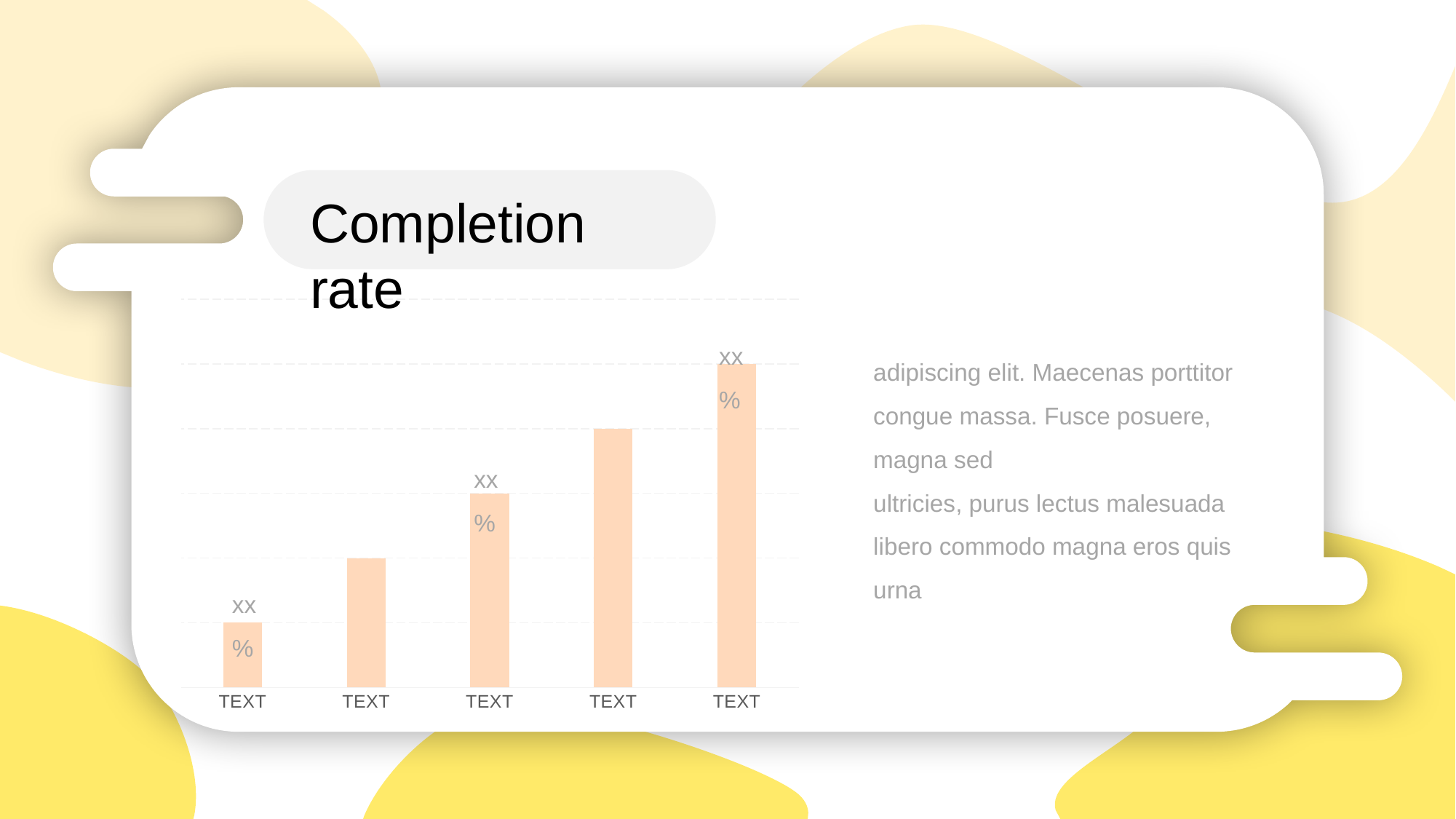

Completion rate

### Chart

| Category | 系列 1 |
|---|---|
| TEXT | 1.0 |
| TEXT | 2.0 |
| TEXT | 3.0 |
| TEXT | 4.0 |
| TEXT | 5.0 |
xx%
adipiscing elit. Maecenas porttitor congue massa. Fusce posuere, magna sed
ultricies, purus lectus malesuada libero commodo magna eros quis urna
xx%

xx%